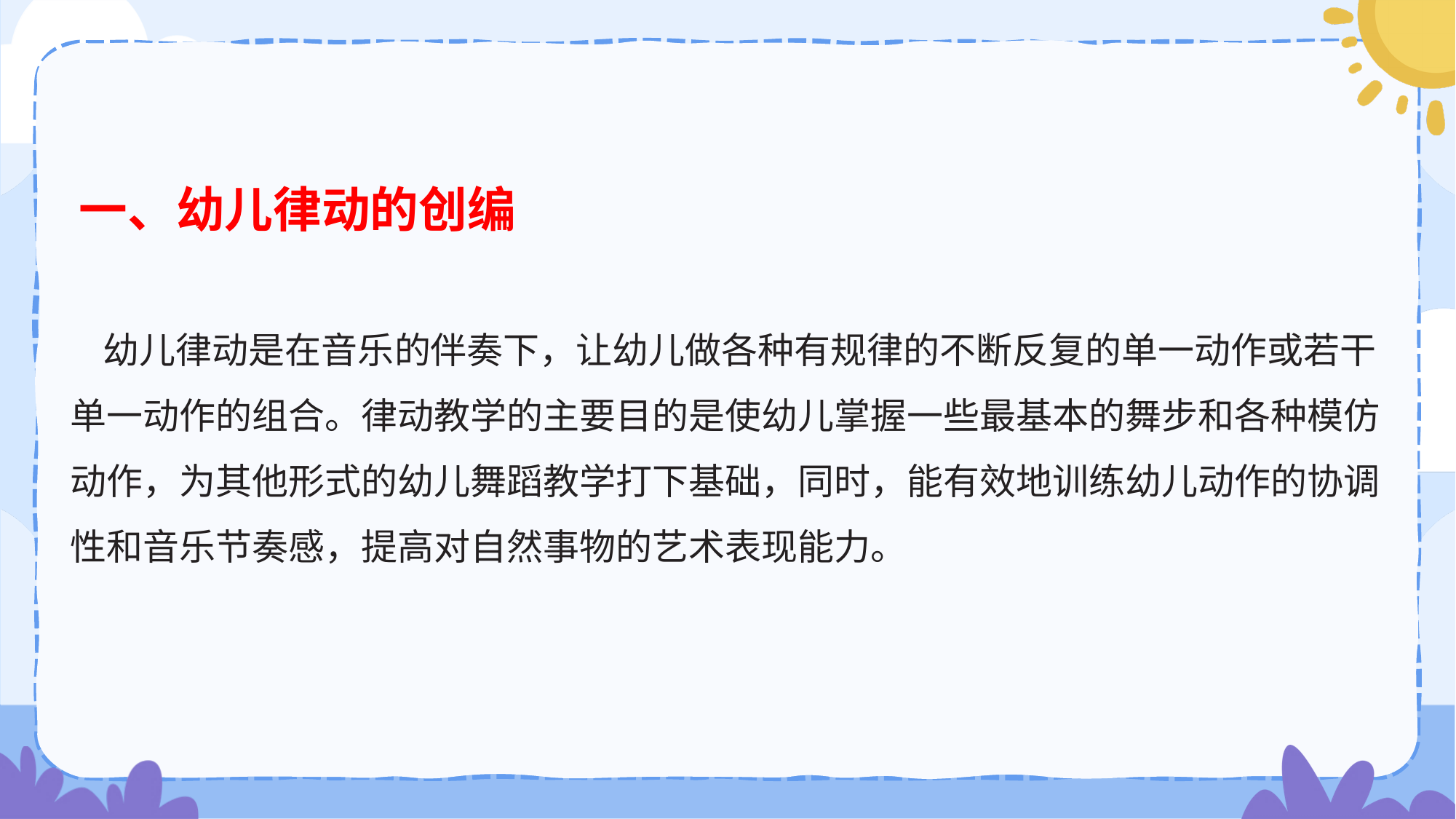

一、幼儿律动的创编
   幼儿律动是在音乐的伴奏下，让幼儿做各种有规律的不断反复的单一动作或若干单一动作的组合。律动教学的主要目的是使幼儿掌握一些最基本的舞步和各种模仿动作，为其他形式的幼儿舞蹈教学打下基础，同时，能有效地训练幼儿动作的协调性和音乐节奏感，提高对自然事物的艺术表现能力。